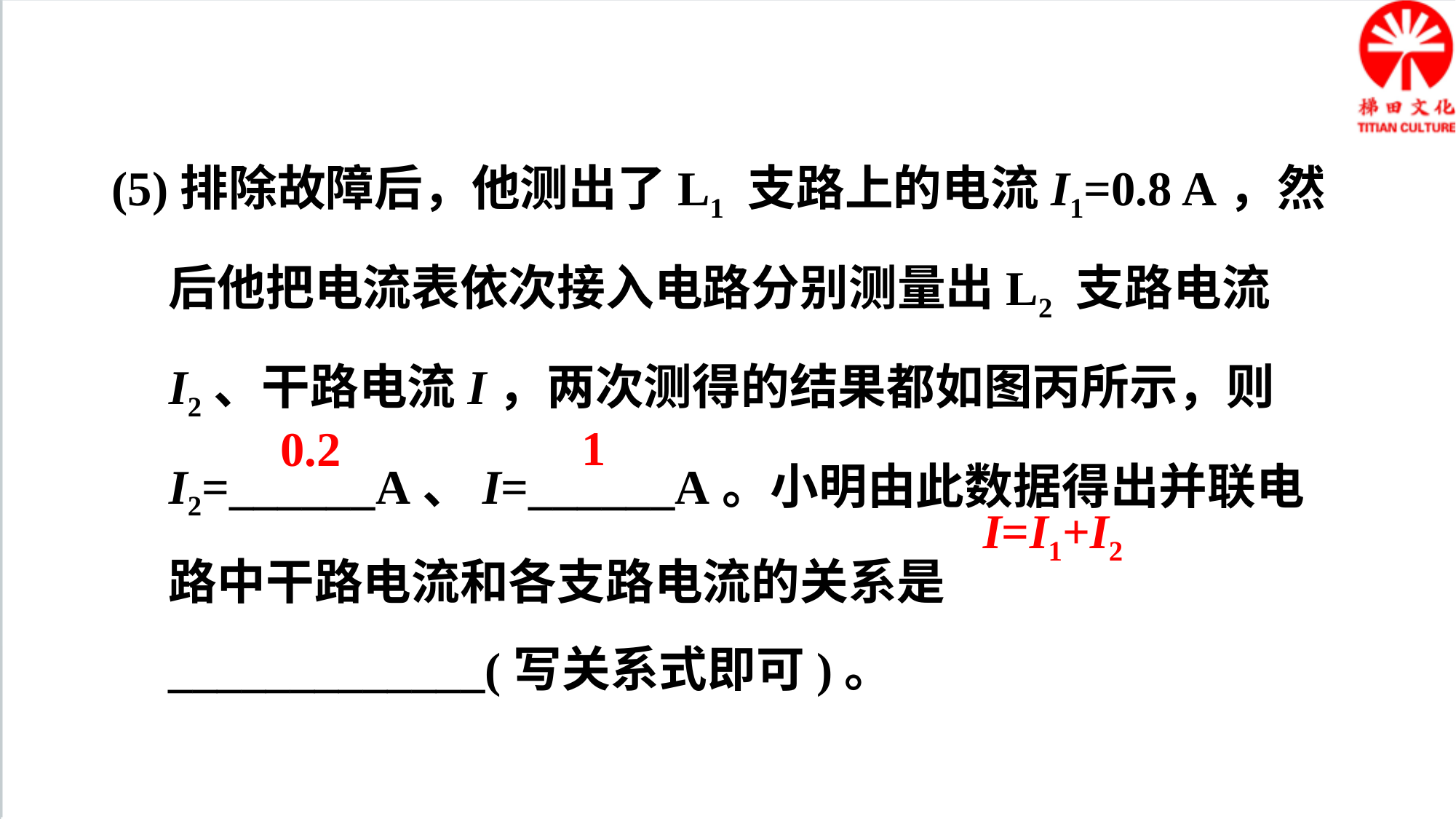

(5)排除故障后，他测出了L1 支路上的电流I1=0.8 A，然后他把电流表依次接入电路分别测量出L2 支路电流I2、干路电流I，两次测得的结果都如图丙所示，则I2=______A、I=______A。小明由此数据得出并联电路中干路电流和各支路电流的关系是 _____________(写关系式即可)。
1
0.2
I=I1+I2